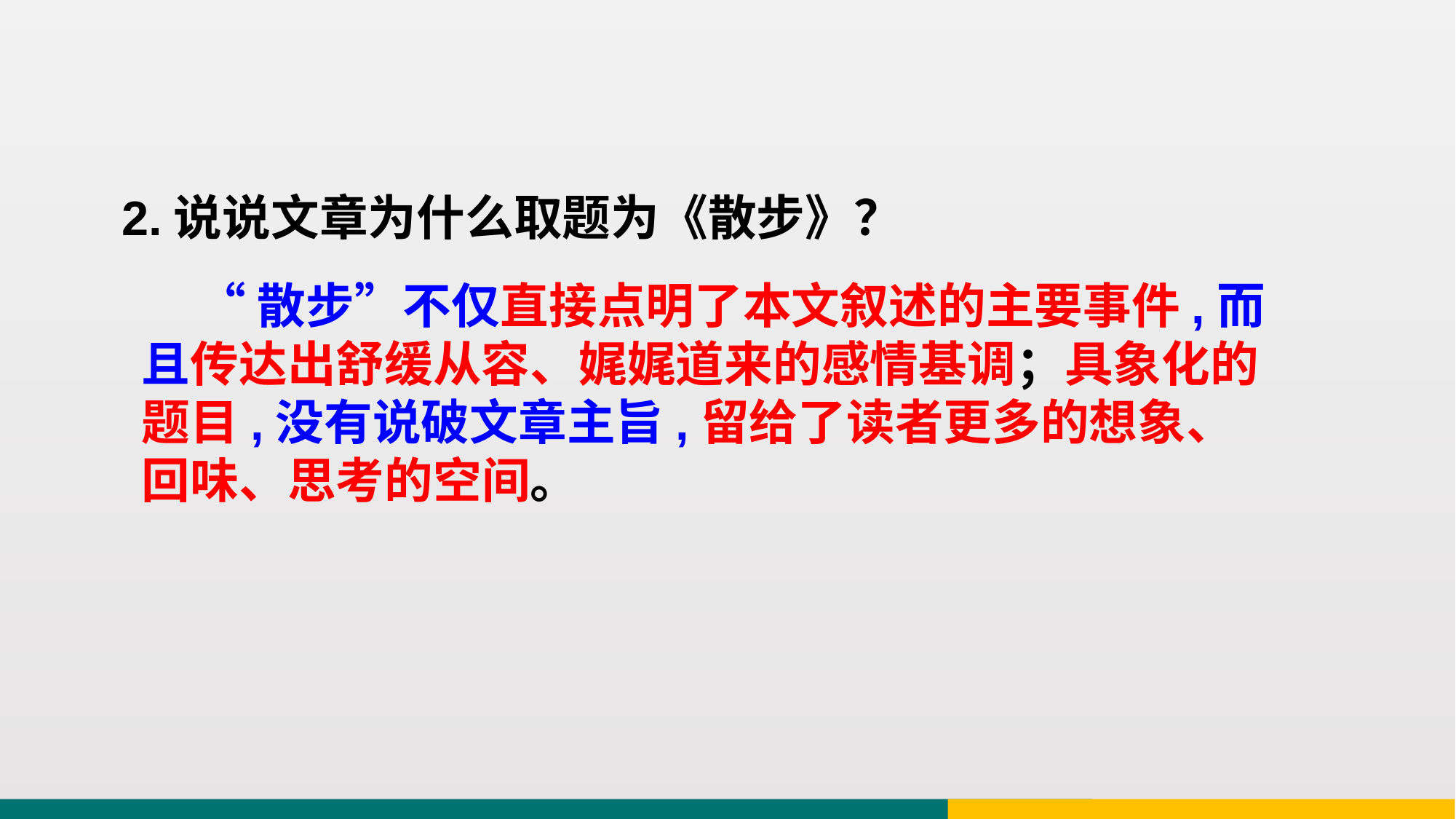

2.说说文章为什么取题为《散步》？
     “散步”不仅直接点明了本文叙述的主要事件,而且传达出舒缓从容、娓娓道来的感情基调；具象化的题目,没有说破文章主旨,留给了读者更多的想象、回味、思考的空间。